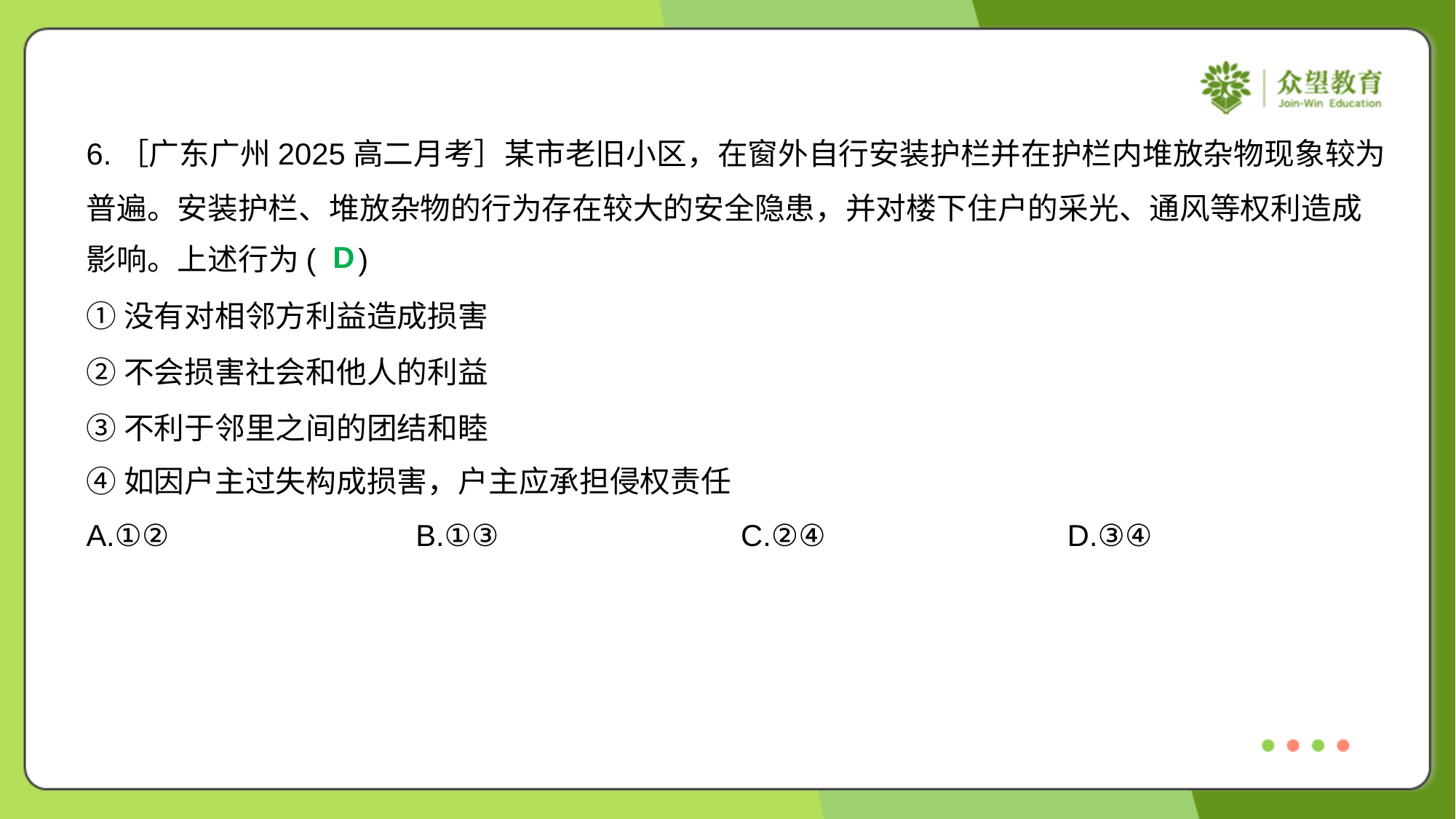

6.［广东广州2025高二月考］某市老旧小区，在窗外自行安装护栏并在护栏内堆放杂物现象较为
普遍。安装护栏、堆放杂物的行为存在较大的安全隐患，并对楼下住户的采光、通风等权利造成
影响。上述行为(     )
D
①没有对相邻方利益造成损害
②不会损害社会和他人的利益
③不利于邻里之间的团结和睦
④如因户主过失构成损害，户主应承担侵权责任
A.①②	B.①③	C.②④	D.③④